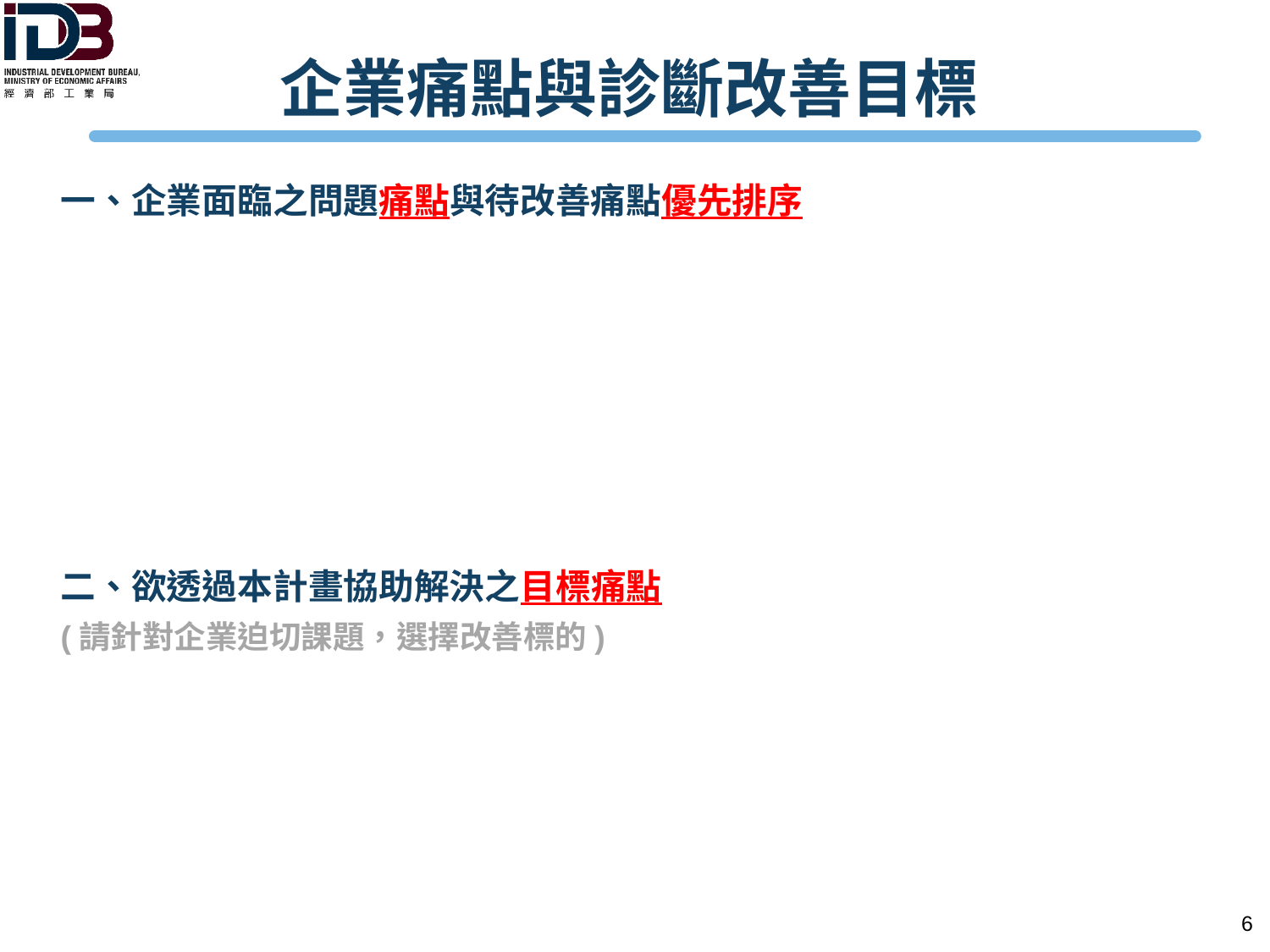

# 企業痛點與診斷改善目標
一、企業面臨之問題痛點與待改善痛點優先排序

二、欲透過本計畫協助解決之目標痛點
(請針對企業迫切課題，選擇改善標的)

6